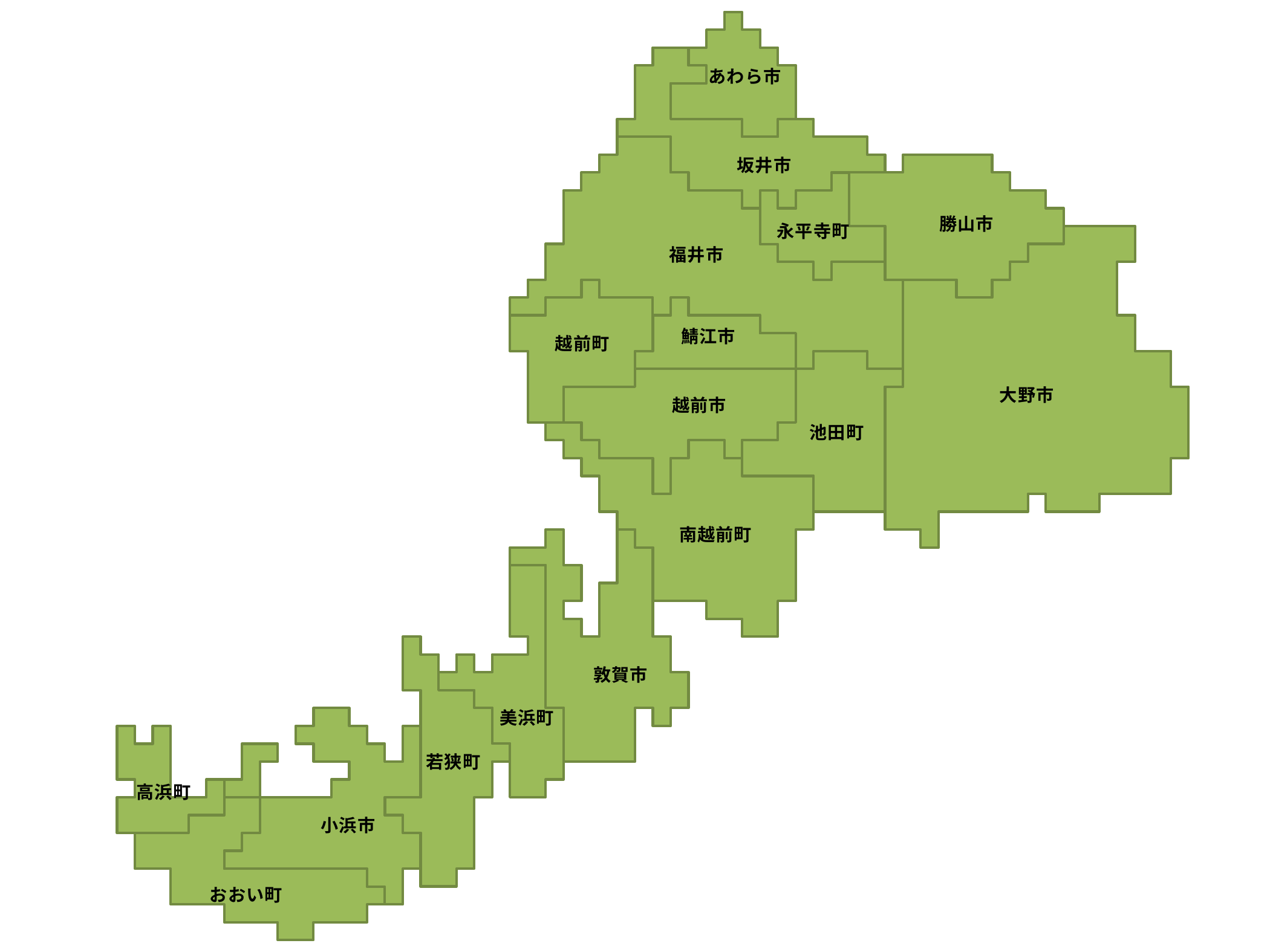

あわら市
坂井市
勝山市
永平寺町
福井市
鯖江市
越前町
大野市
越前市
池田町
南越前町
敦賀市
美浜町
若狭町
高浜町
小浜市
おおい町